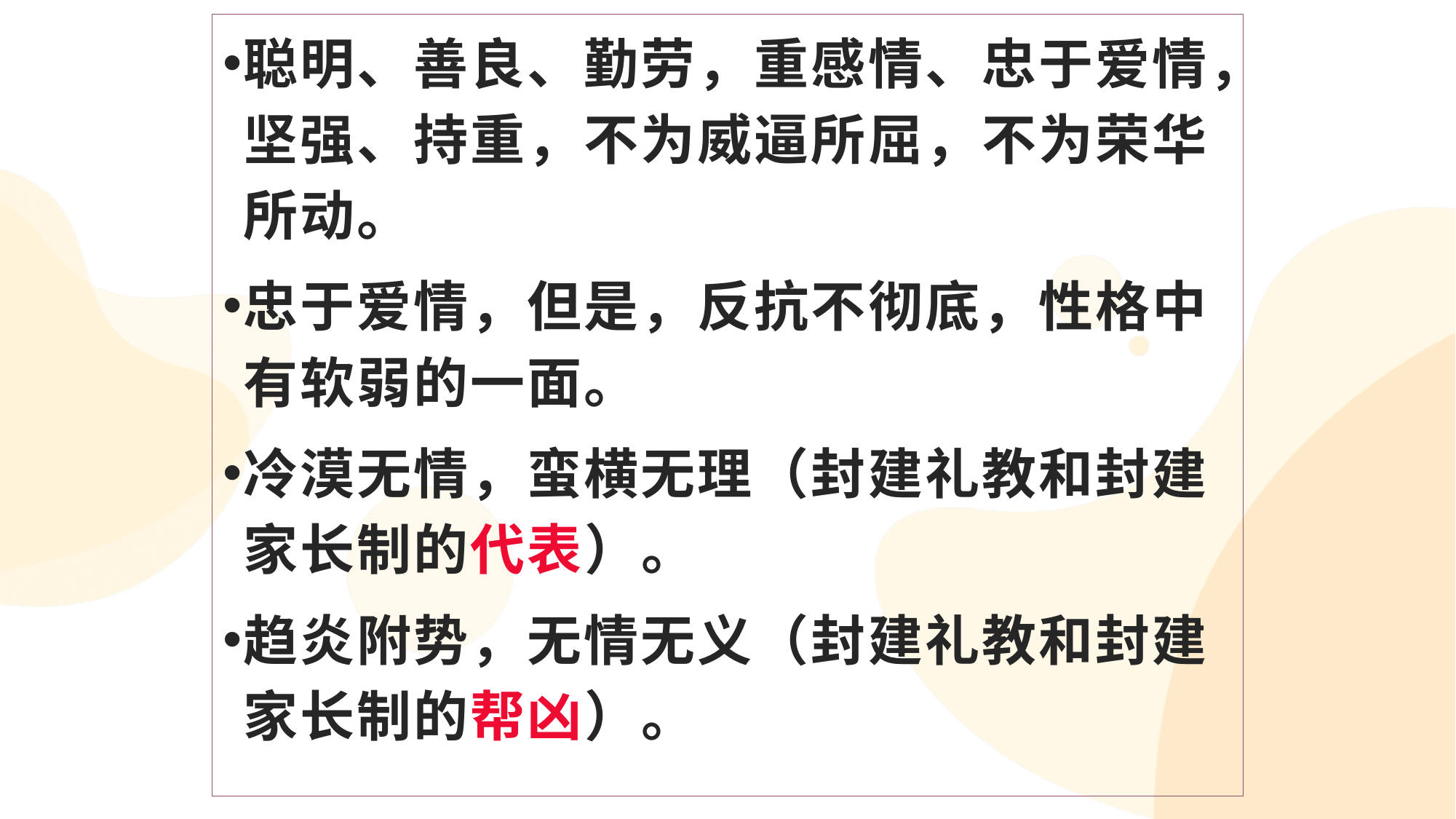

聪明、善良、勤劳，重感情、忠于爱情，坚强、持重，不为威逼所屈，不为荣华所动。
忠于爱情，但是，反抗不彻底，性格中有软弱的一面。
冷漠无情，蛮横无理（封建礼教和封建家长制的代表）。
趋炎附势，无情无义（封建礼教和封建家长制的帮凶）。